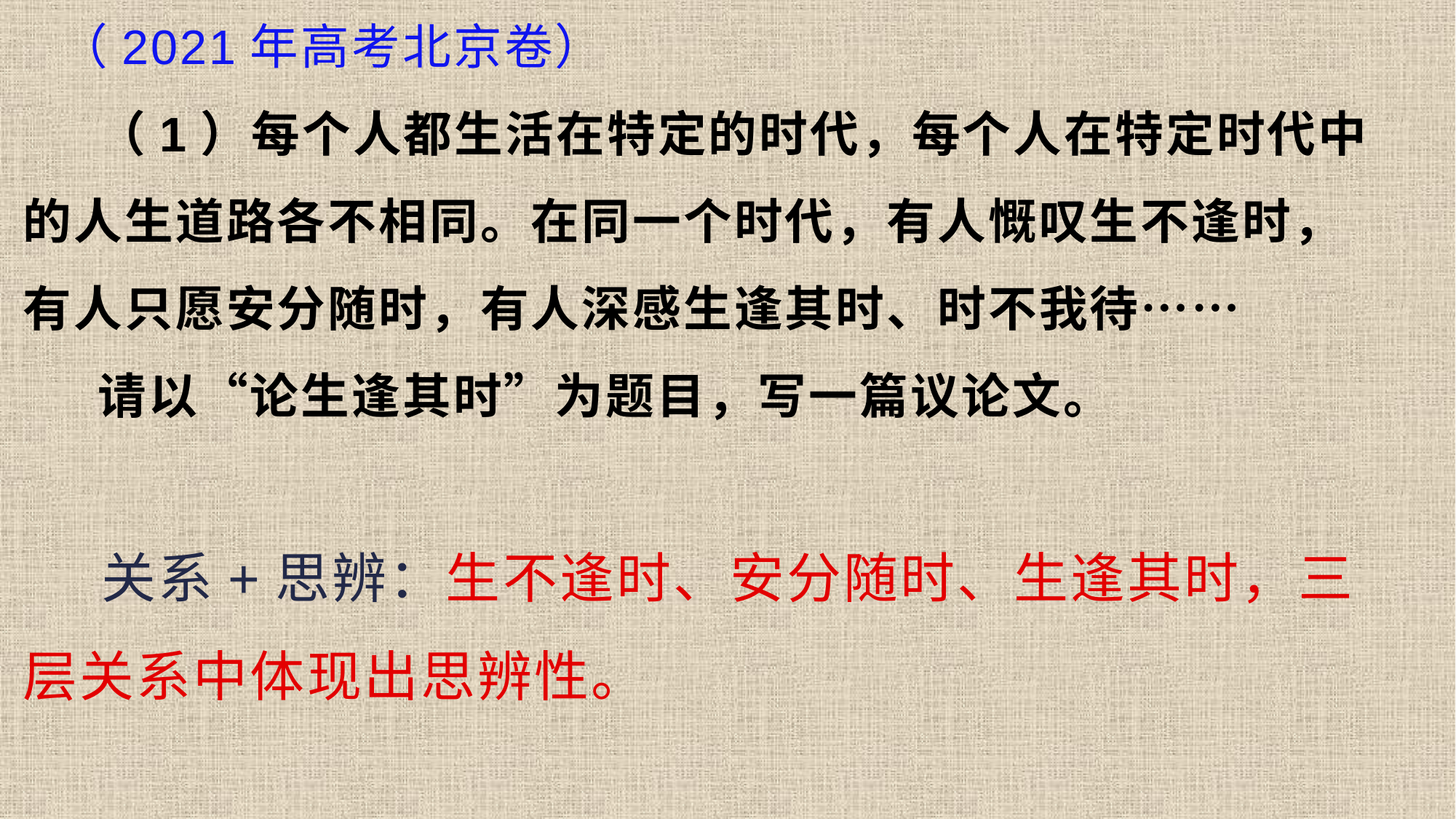

（2021年高考北京卷）
  （1）每个人都生活在特定的时代，每个人在特定时代中的人生道路各不相同。在同一个时代，有人慨叹生不逢时，有人只愿安分随时，有人深感生逢其时、时不我待……
  请以“论生逢其时”为题目，写一篇议论文。

  关系+思辨：生不逢时、安分随时、生逢其时，三层关系中体现出思辨性。